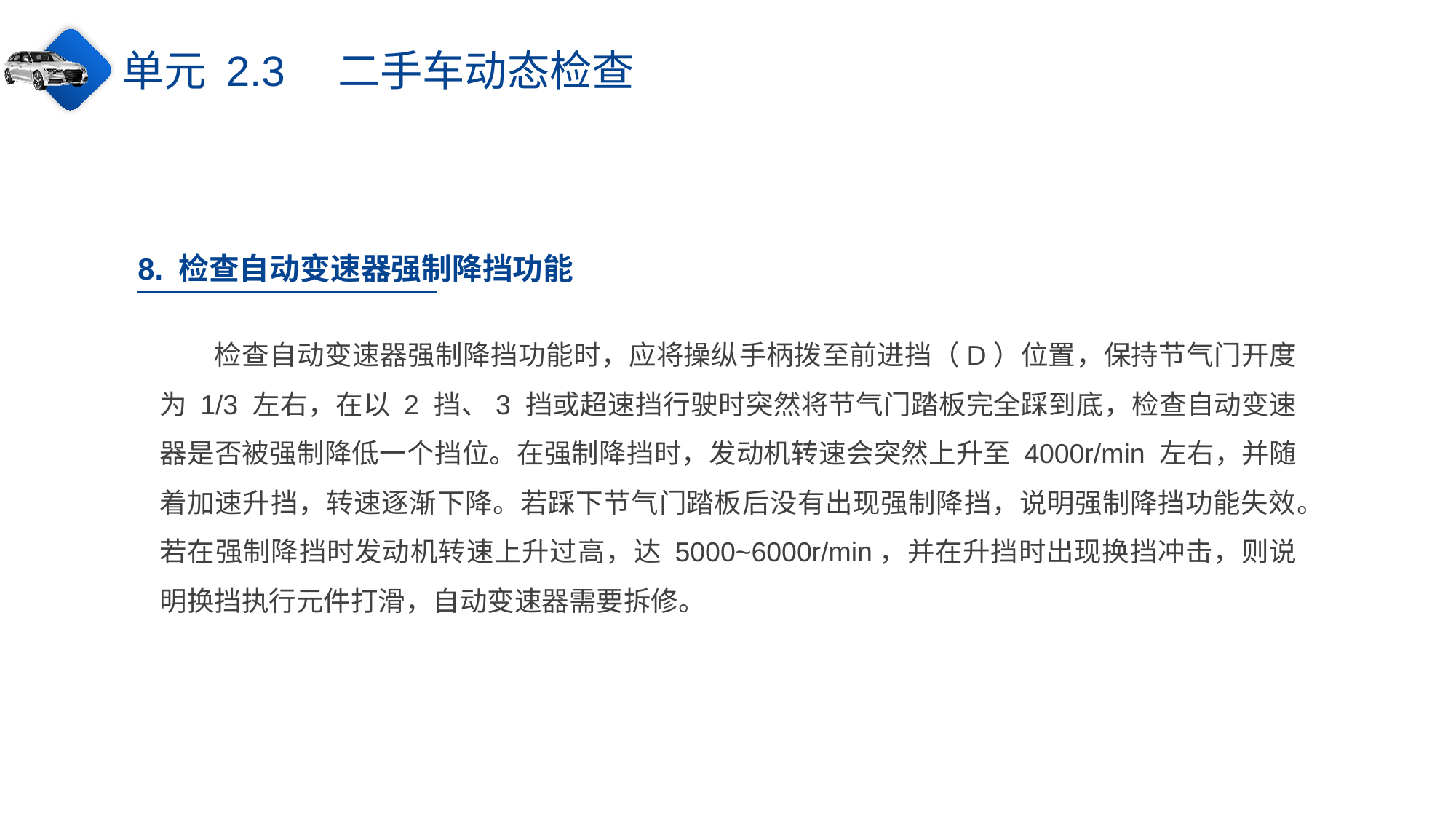

单元 2.3　二手车动态检查
8. 检查自动变速器强制降挡功能
检查自动变速器强制降挡功能时，应将操纵手柄拨至前进挡（D）位置，保持节气门开度为 1/3 左右，在以 2 挡、3 挡或超速挡行驶时突然将节气门踏板完全踩到底，检查自动变速器是否被强制降低一个挡位。在强制降挡时，发动机转速会突然上升至 4000r/min 左右，并随着加速升挡，转速逐渐下降。若踩下节气门踏板后没有出现强制降挡，说明强制降挡功能失效。若在强制降挡时发动机转速上升过高，达 5000~6000r/min，并在升挡时出现换挡冲击，则说明换挡执行元件打滑，自动变速器需要拆修。